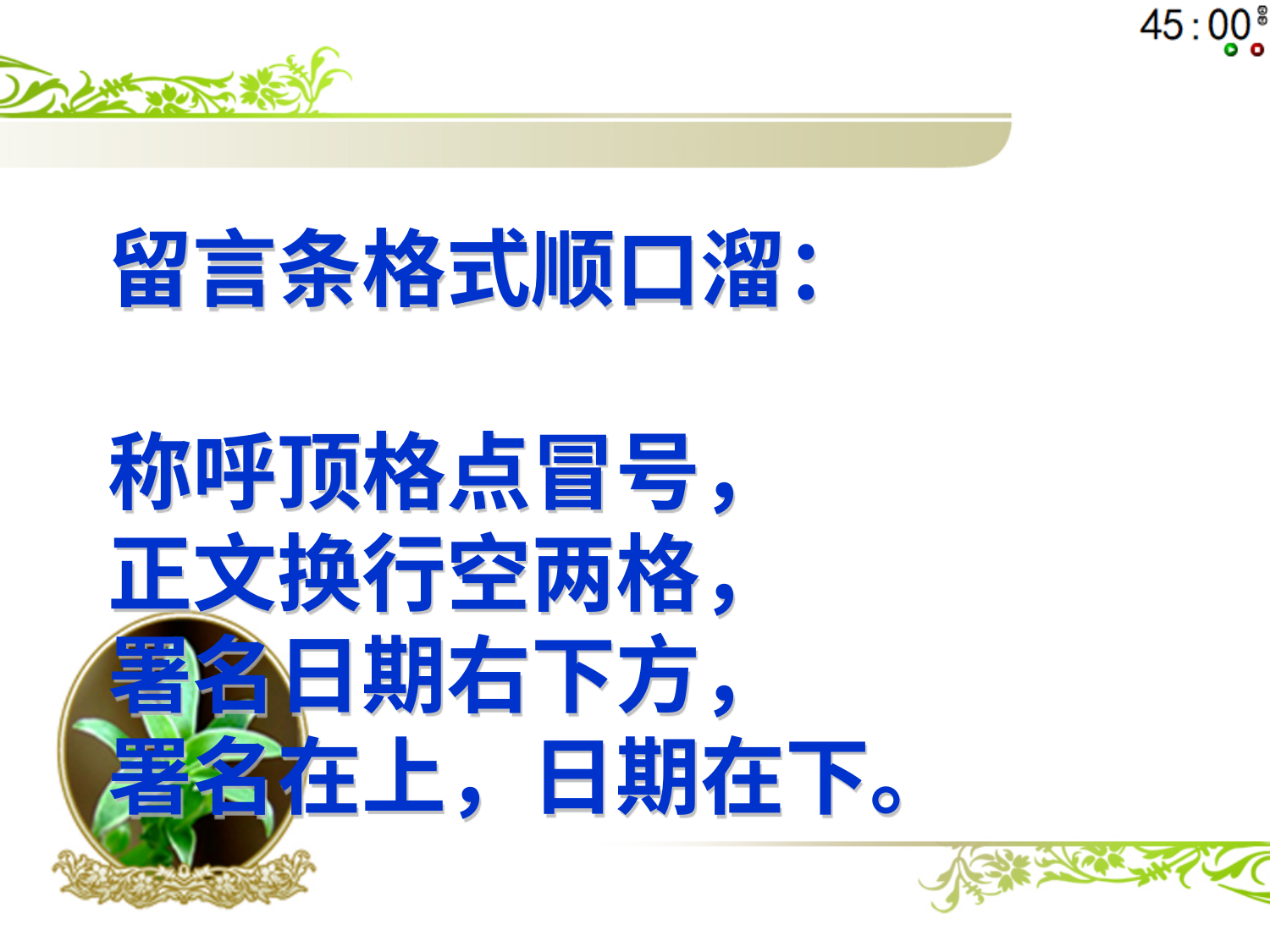

留言条格式顺口溜：

称呼顶格点冒号，
正文换行空两格，
署名日期右下方，
署名在上，日期在下。